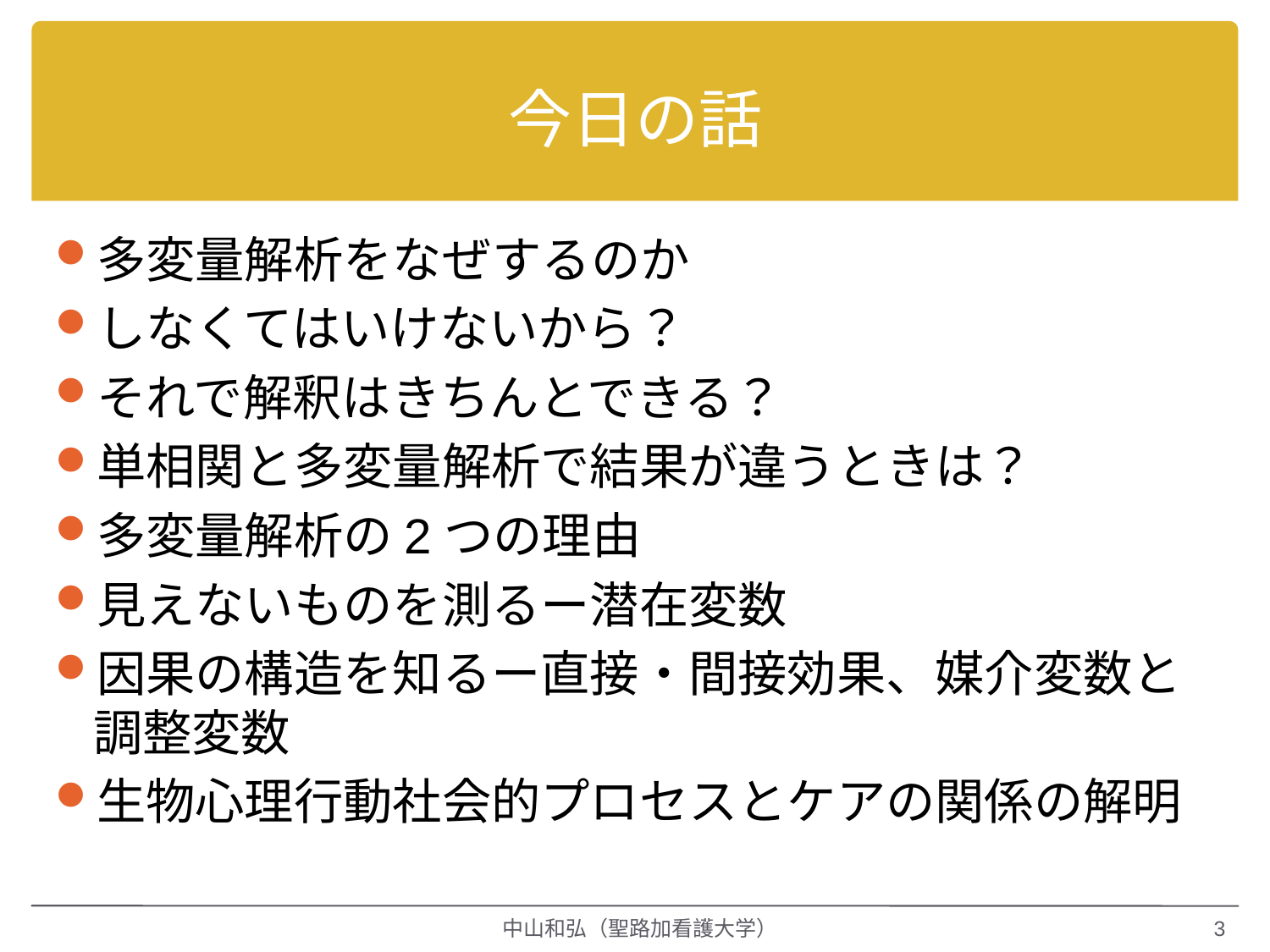

# 今日の話
多変量解析をなぜするのか
しなくてはいけないから？
それで解釈はきちんとできる？
単相関と多変量解析で結果が違うときは？
多変量解析の2つの理由
見えないものを測るー潜在変数
因果の構造を知るー直接・間接効果、媒介変数と調整変数
生物心理行動社会的プロセスとケアの関係の解明
中山和弘（聖路加看護大学）
3